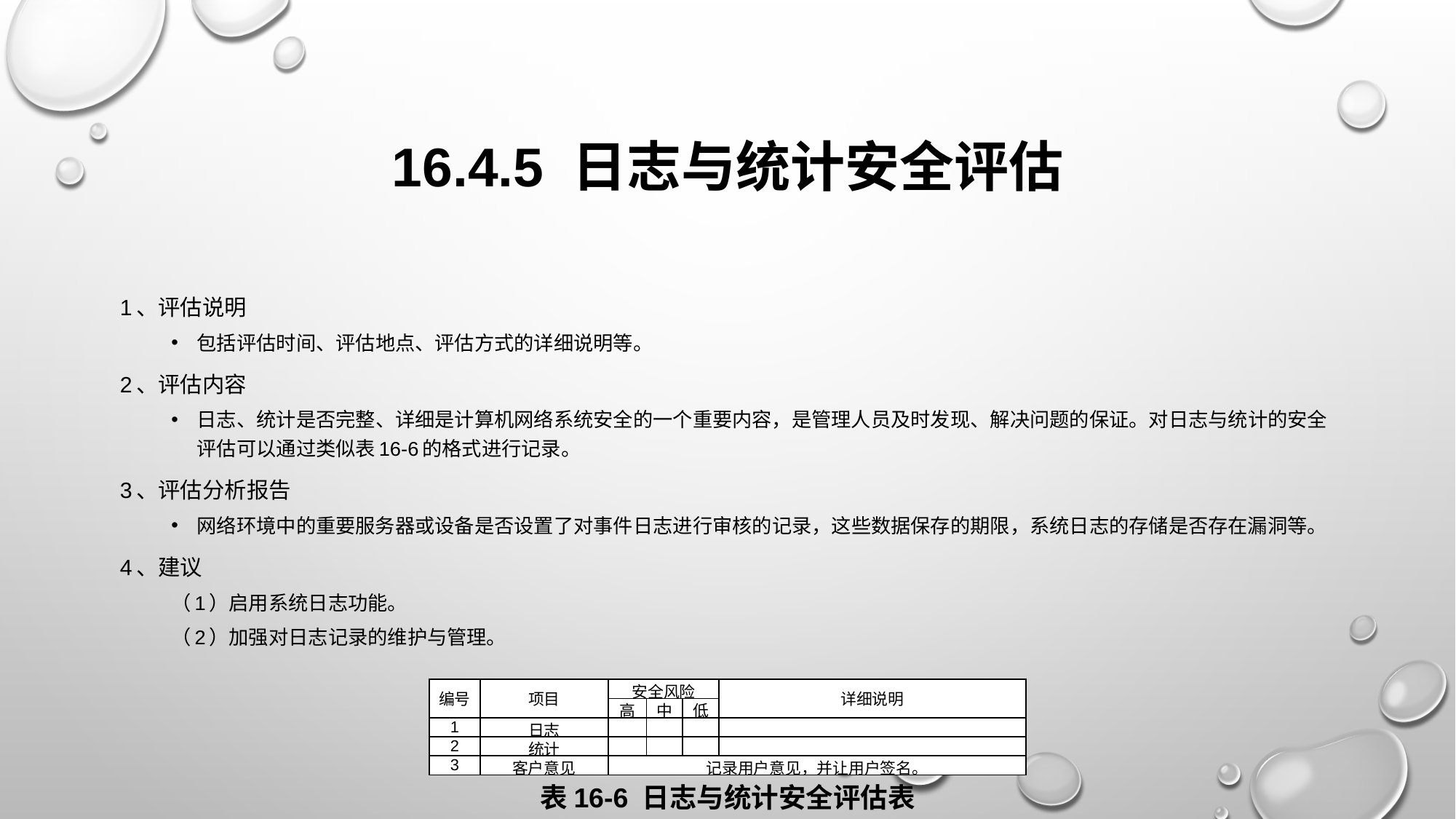

# 16.4.5 日志与统计安全评估
1、评估说明
包括评估时间、评估地点、评估方式的详细说明等。
2、评估内容
日志、统计是否完整、详细是计算机网络系统安全的一个重要内容，是管理人员及时发现、解决问题的保证。对日志与统计的安全评估可以通过类似表16-6的格式进行记录。
3、评估分析报告
网络环境中的重要服务器或设备是否设置了对事件日志进行审核的记录，这些数据保存的期限，系统日志的存储是否存在漏洞等。
4、建议
（1）启用系统日志功能。
（2）加强对日志记录的维护与管理。

| 编号 | 项目 | 安全风险 |  |  | 详细说明 |
| --- | --- | --- | --- | --- | --- |
|  |  | 高 | 中 | 低 |  |
| 1 | 日志 |  |  |  |  |
| 2 | 统计 |  |  |  |  |
| 3 | 客户意见 | 记录用户意见，并让用户签名。 |  |  |  |
表16-6 日志与统计安全评估表